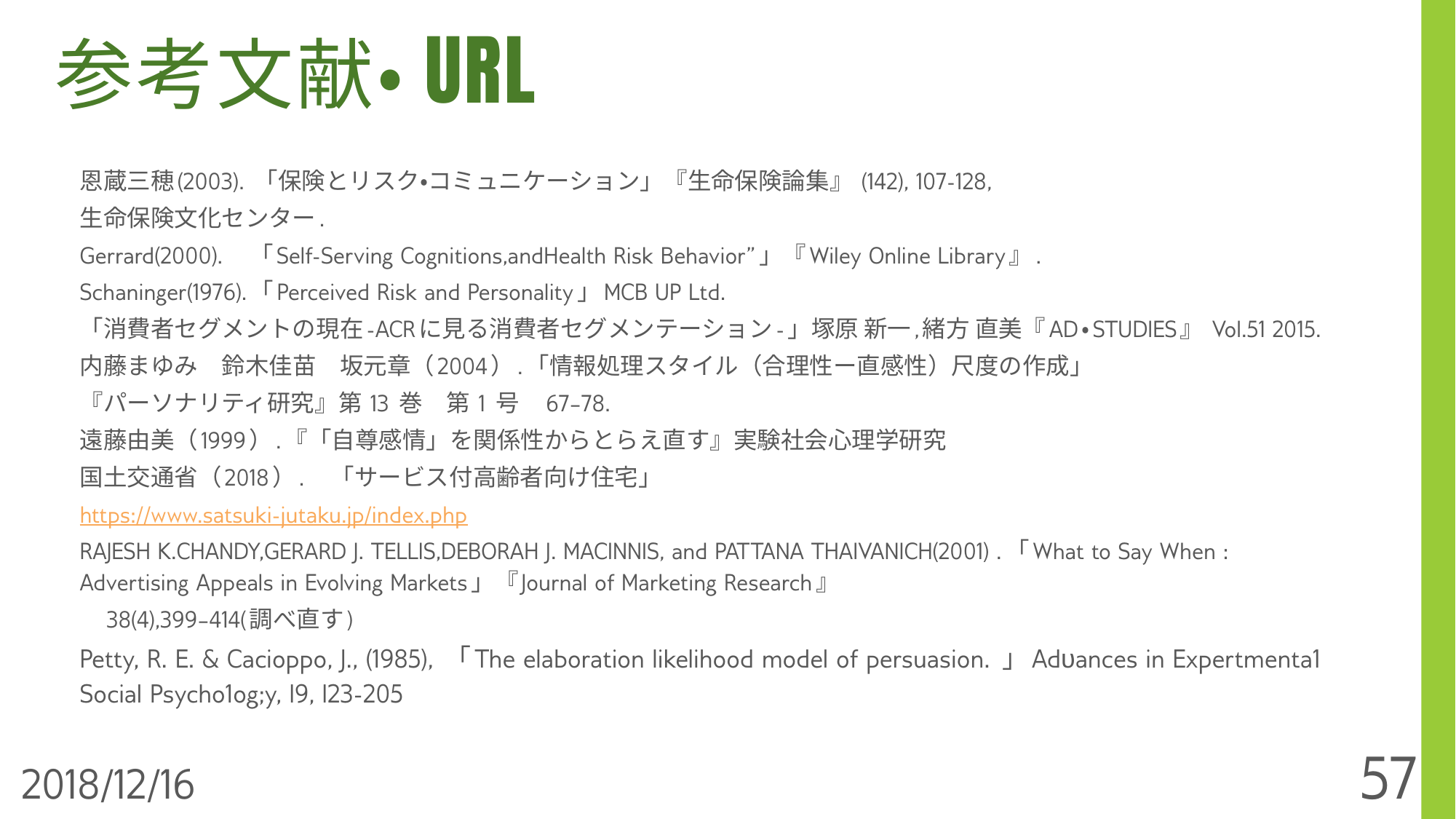

参考文献・URL
恩蔵三穂(2003). 「保険とリスク・コミュニケーション」『生命保険論集』 (142), 107-128,
生命保険文化センター.
Gerrard(2000).　「Self-Serving Cognitions,andHealth Risk Behavior”」『Wiley Online Library』.
Schaninger(1976).「Perceived Risk and Personality」MCB UP Ltd.
「消費者セグメントの現在-ACRに見る消費者セグメンテーション-」塚原 新一,緒方 直美『AD・STUDIES』 Vol.51 2015.
内藤まゆみ　鈴木佳苗　坂元章（2004）.「情報処理スタイル（合理性ー直感性）尺度の作成」
『パーソナリティ研究』第 13 巻　第 1 号　67–78.
遠藤由美（1999）.『「自尊感情」を関係性からとらえ直す』実験社会心理学研究
国土交通省（2018）.　「サービス付高齢者向け住宅」
https://www.satsuki-jutaku.jp/index.php
RAJESH K.CHANDY,GERARD J. TELLIS,DEBORAH J. MACINNIS, and PATTANA THAIVANICH(2001) .「What to Say When : Advertising Appeals in Evolving Markets」『Journal of Marketing Research』
　38(4),399–414(調べ直す)
Petty, R. E. & Cacioppo, J., (1985), 「The elaboration likelihood model of persuasion. 」Adυances in Expertmenta1 Social Psycho1og;y, l9, l23-205

57
2018/12/16